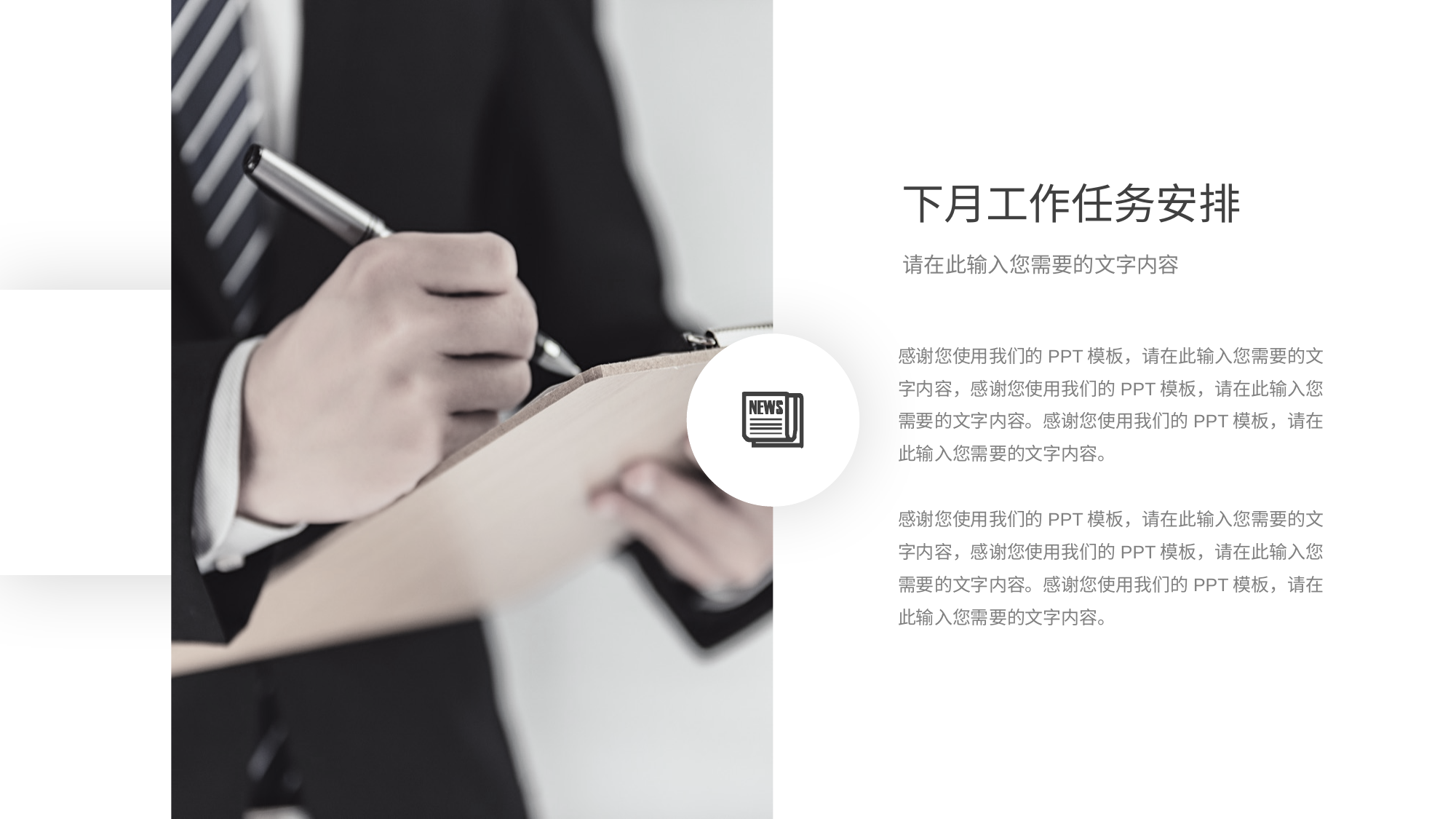

下月工作任务安排
请在此输入您需要的文字内容

感谢您使用我们的PPT模板，请在此输入您需要的文字内容，感谢您使用我们的PPT模板，请在此输入您需要的文字内容。感谢您使用我们的PPT模板，请在此输入您需要的文字内容。

感谢您使用我们的PPT模板，请在此输入您需要的文字内容，感谢您使用我们的PPT模板，请在此输入您需要的文字内容。感谢您使用我们的PPT模板，请在此输入您需要的文字内容。